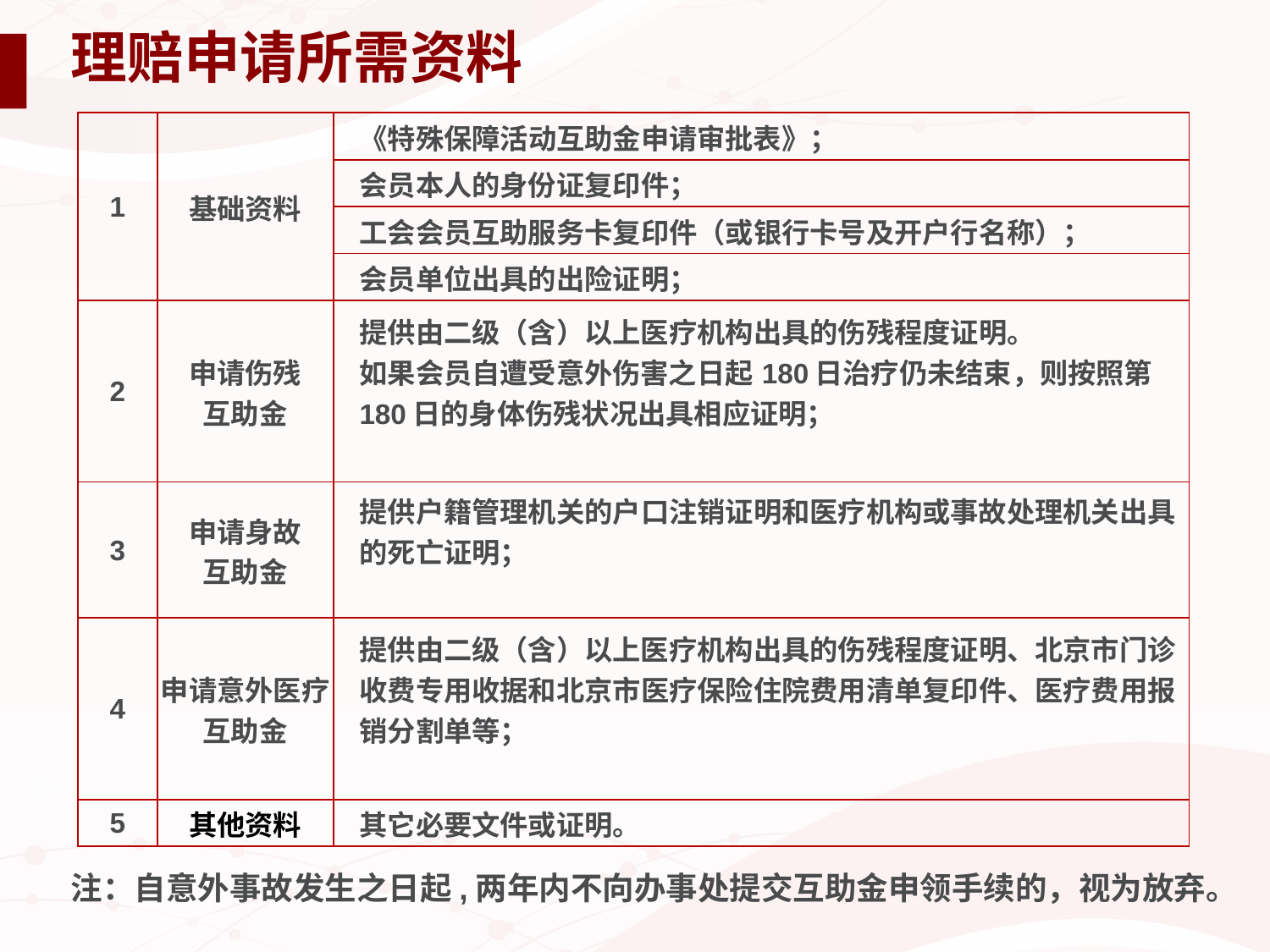

# 理赔申请所需资料
| 1 | 基础资料 | 《特殊保障活动互助金申请审批表》； |
| --- | --- | --- |
|  |  | 会员本人的身份证复印件； |
|  |  | 工会会员互助服务卡复印件（或银行卡号及开户行名称）； |
|  |  | 会员单位出具的出险证明； |
| 2 | 申请伤残 互助金 | 提供由二级（含）以上医疗机构出具的伤残程度证明。 如果会员自遭受意外伤害之日起180日治疗仍未结束，则按照第180日的身体伤残状况出具相应证明； |
| 3 | 申请身故 互助金 | 提供户籍管理机关的户口注销证明和医疗机构或事故处理机关出具的死亡证明； |
| 4 | 申请意外医疗互助金 | 提供由二级（含）以上医疗机构出具的伤残程度证明、北京市门诊收费专用收据和北京市医疗保险住院费用清单复印件、医疗费用报销分割单等； |
| 5 | 其他资料 | 其它必要文件或证明。 |
注：自意外事故发生之日起,两年内不向办事处提交互助金申领手续的，视为放弃。